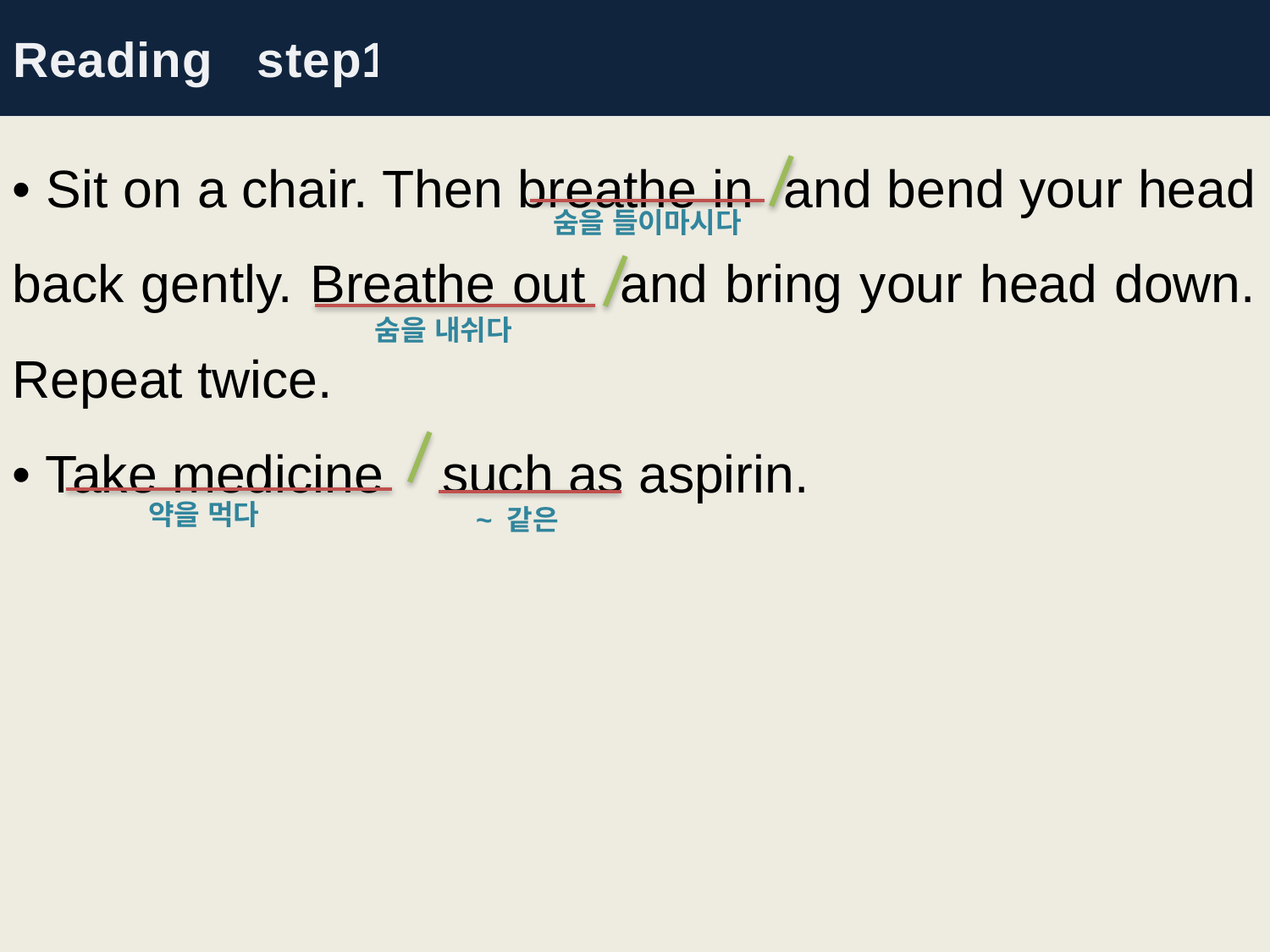

Reading   step1
• Sit on a chair. Then breathe in  and bend your head back gently. Breathe out  and bring your head down. Repeat twice.
• Take medicine    such as aspirin.
숨을 들이마시다
숨을 내쉬다
약을 먹다
~ 같은